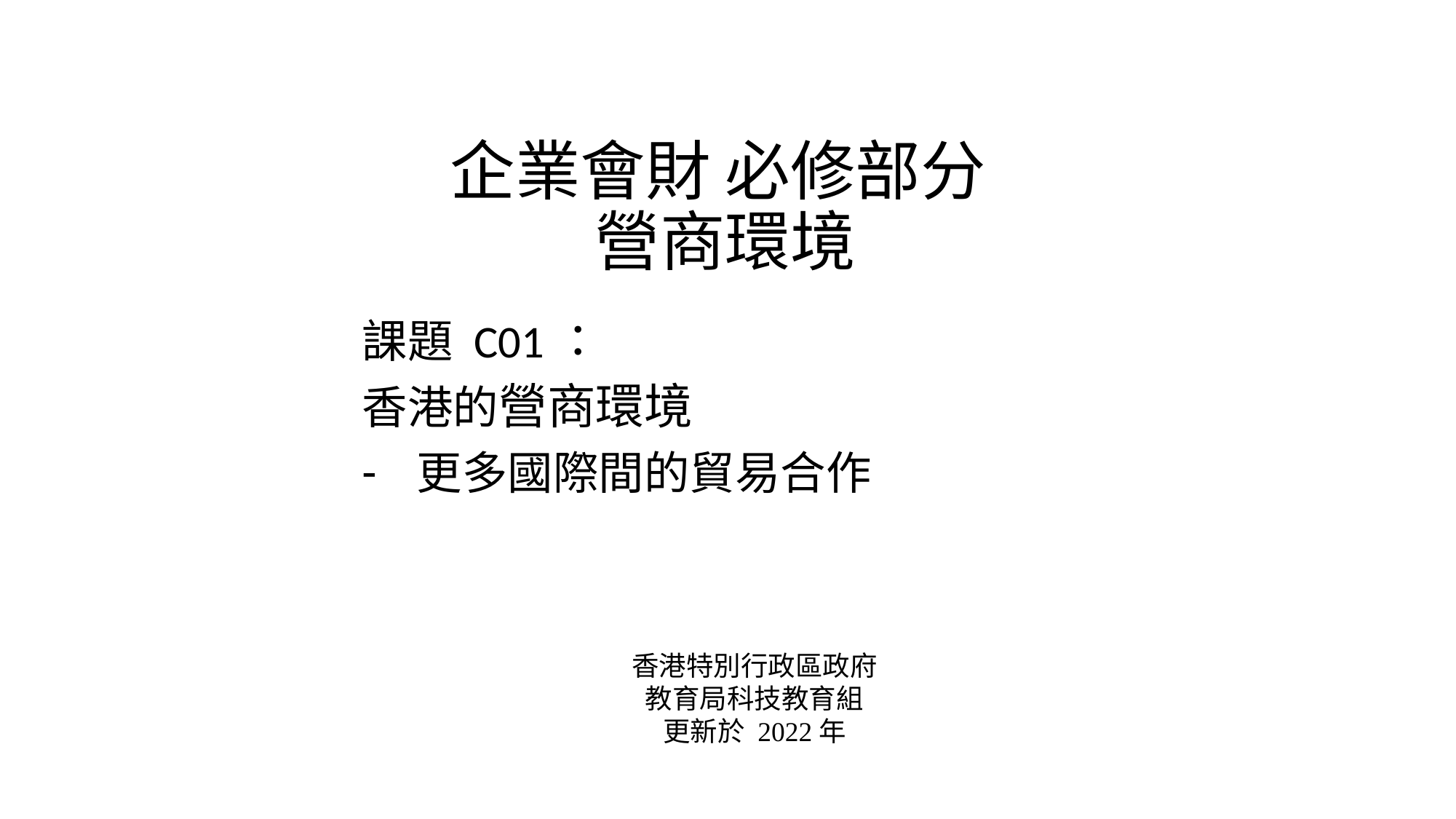

# 企業會財 必修部分 營商環境
課題 C01：
香港的營商環境
更多國際間的貿易合作
香港特別行政區政府
教育局科技教育組
更新於 2022年